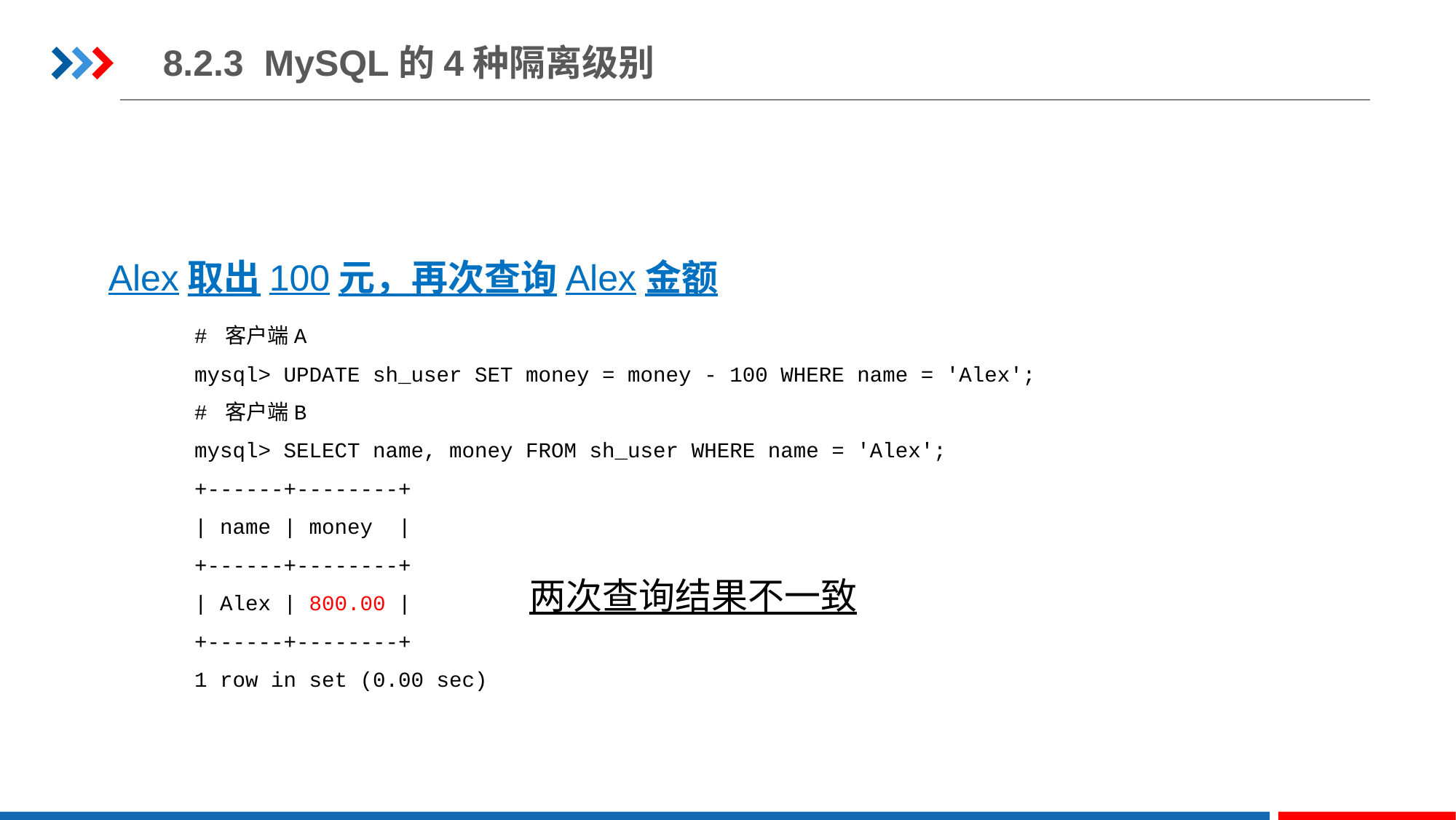

8.2.3  MySQL的4种隔离级别
Alex取出100元，再次查询Alex金额
# 客户端A
mysql> UPDATE sh_user SET money = money - 100 WHERE name = 'Alex';
# 客户端B
mysql> SELECT name, money FROM sh_user WHERE name = 'Alex';
+------+--------+
| name | money  |
+------+--------+
| Alex | 800.00 |
+------+--------+
1 row in set (0.00 sec)
两次查询结果不一致